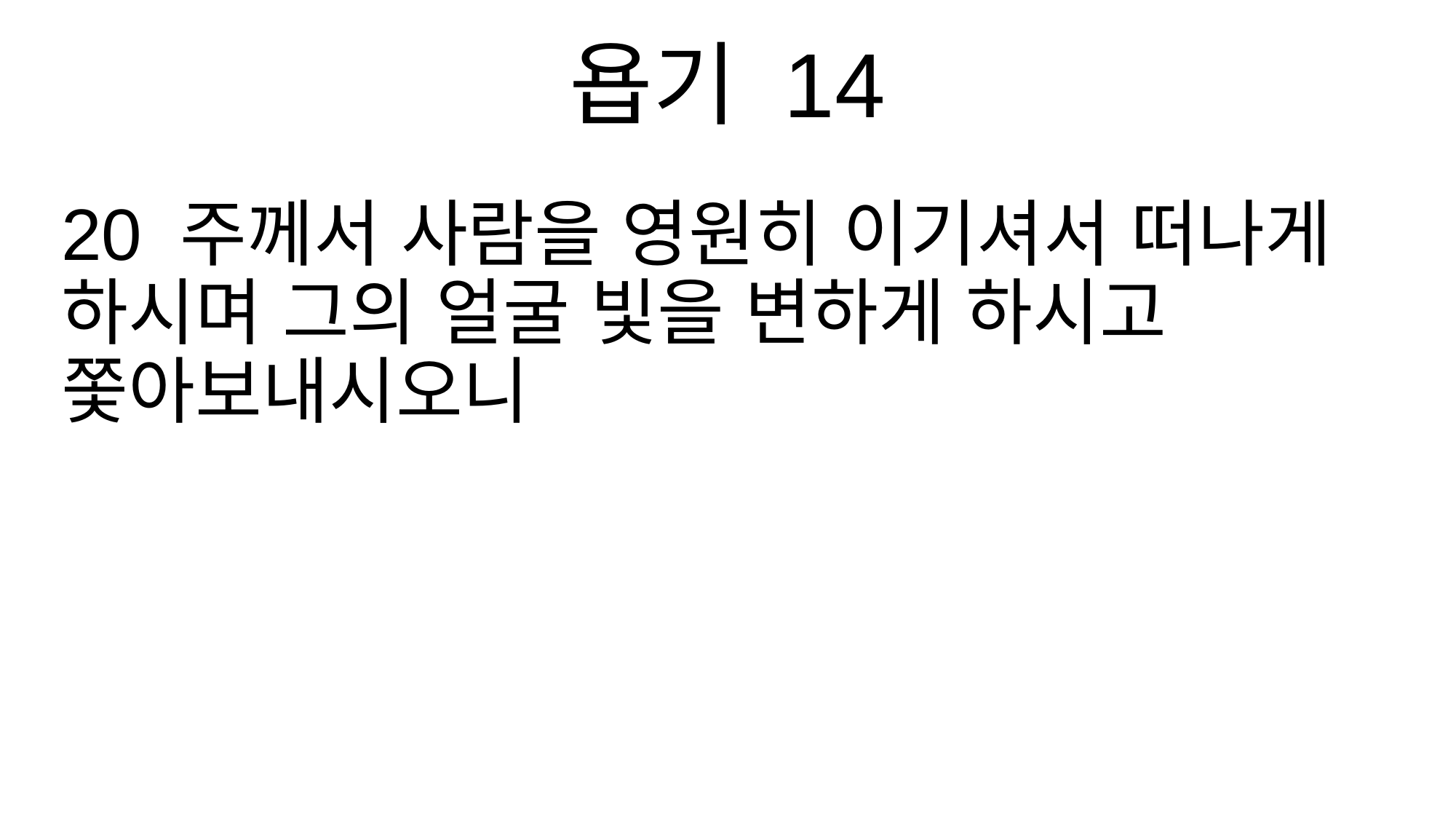

욥기 14
20 주께서 사람을 영원히 이기셔서 떠나게 하시며 그의 얼굴 빛을 변하게 하시고 쫓아보내시오니